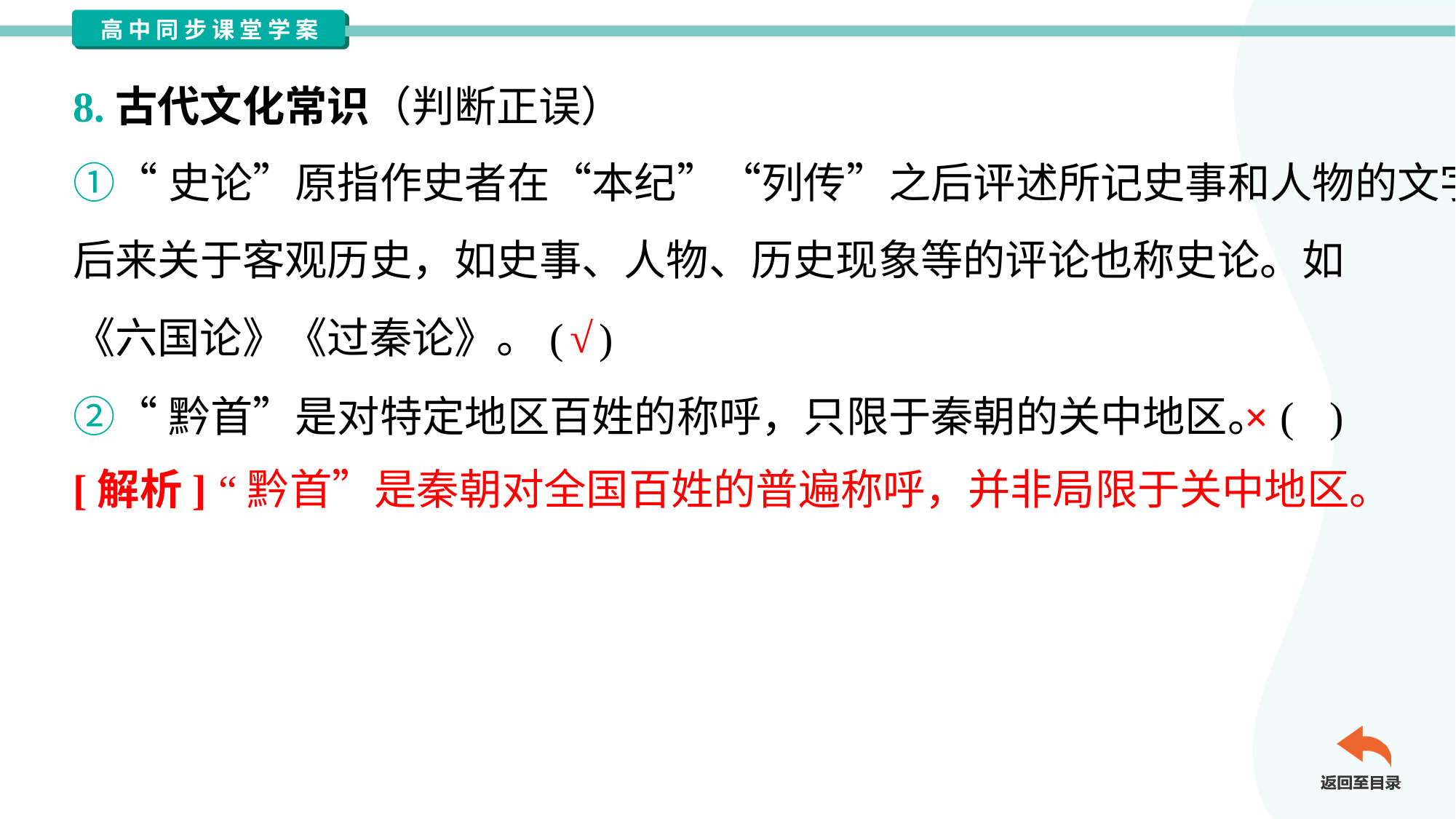

8.古代文化常识（判断正误）
①“史论”原指作史者在“本纪”“列传”之后评述所记史事和人物的文字。
后来关于客观历史，如史事、人物、历史现象等的评论也称史论。如
《六国论》《过秦论》。(   )
√
②“黔首”是对特定地区百姓的称呼，只限于秦朝的关中地区。(   )
×
[解析] “黔首”是秦朝对全国百姓的普遍称呼，并非局限于关中地区。